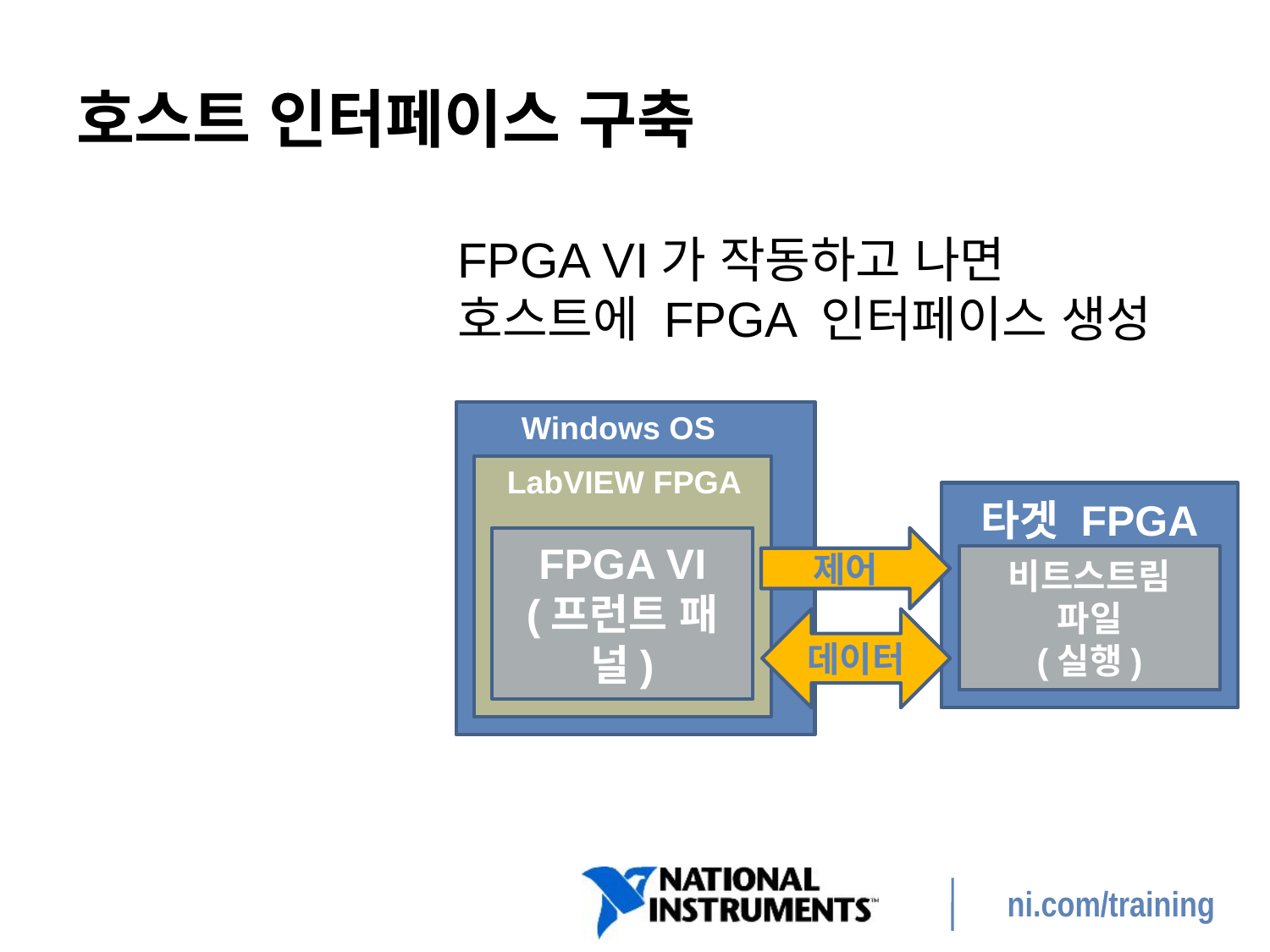

# 호스트 인터페이스 구축
호스트 인터페이스 구축
FPGA VI가 작동하고 나면 호스트에 FPGA 인터페이스 생성

Windows OS

LabVIEW FPGA
타겟 FPGA

FPGA VI
(프런트 패널)
제어
비트스트림 파일
(실행)
데이터